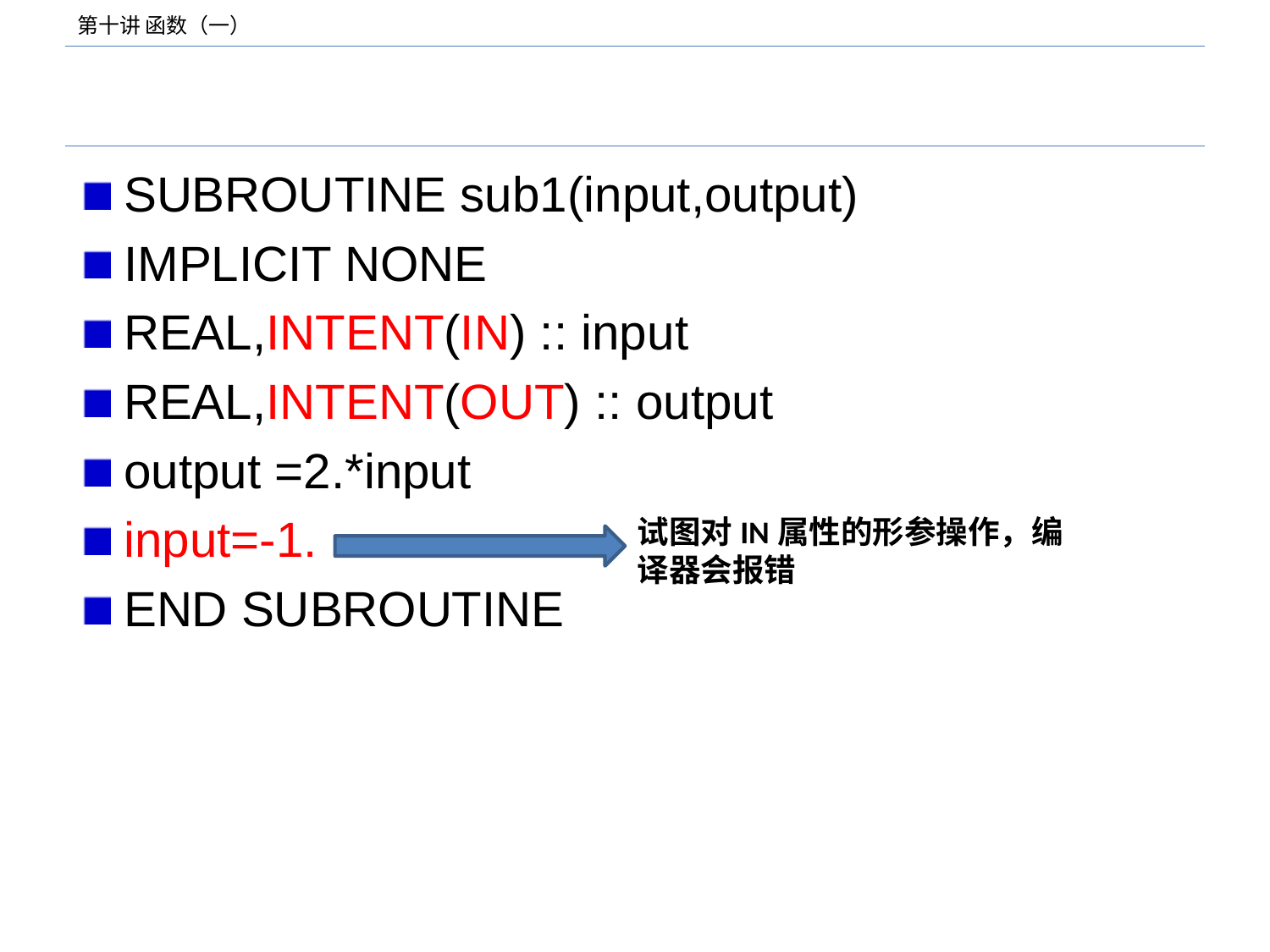

#
SUBROUTINE sub1(input,output)
IMPLICIT NONE
REAL,INTENT(IN) :: input
REAL,INTENT(OUT) :: output
output =2.*input
input=-1.
END SUBROUTINE
试图对IN属性的形参操作，编译器会报错